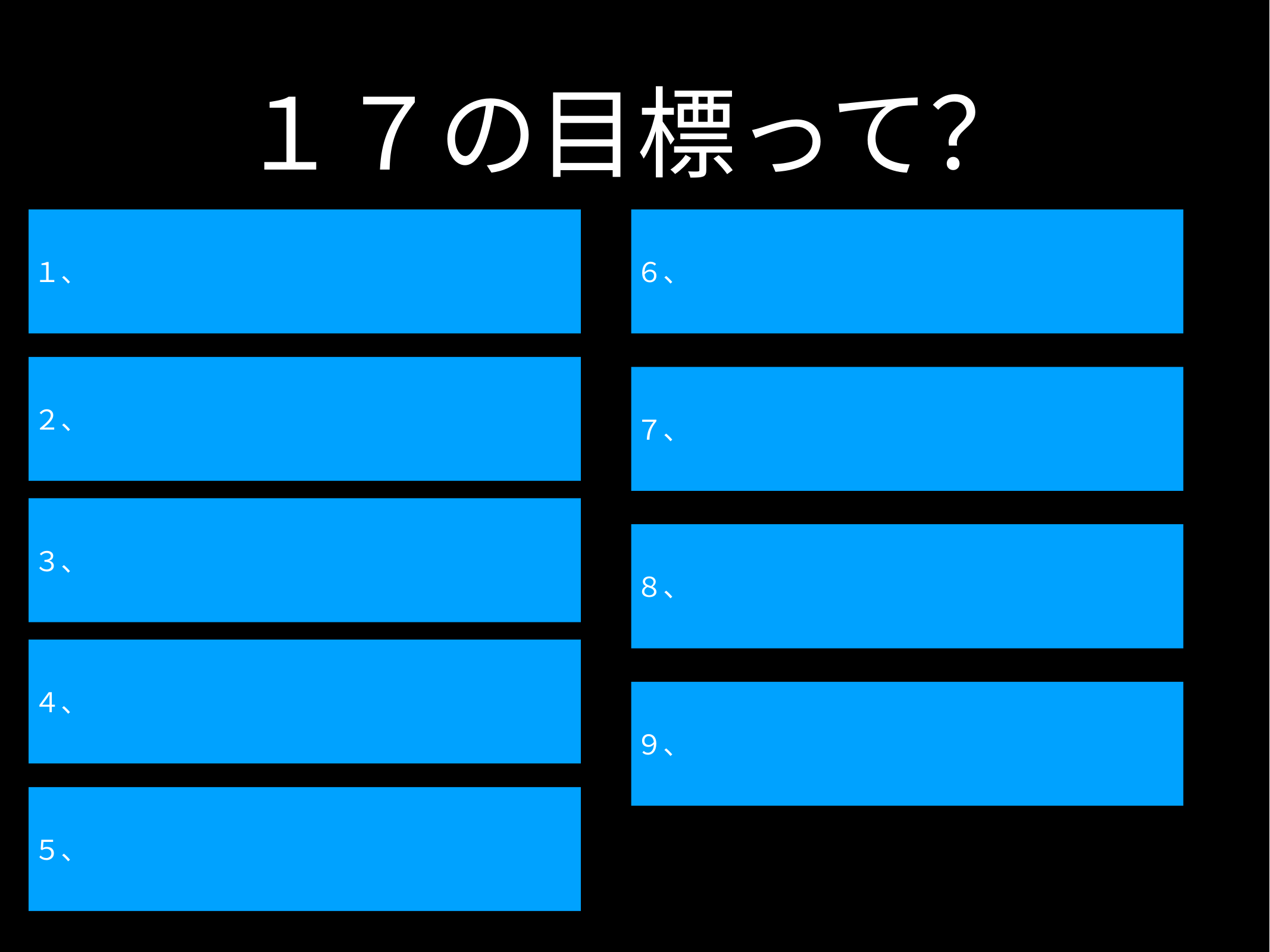

# １７の目標って？
１、
６、
２、
７、
３、
８、
４、
９、
５、